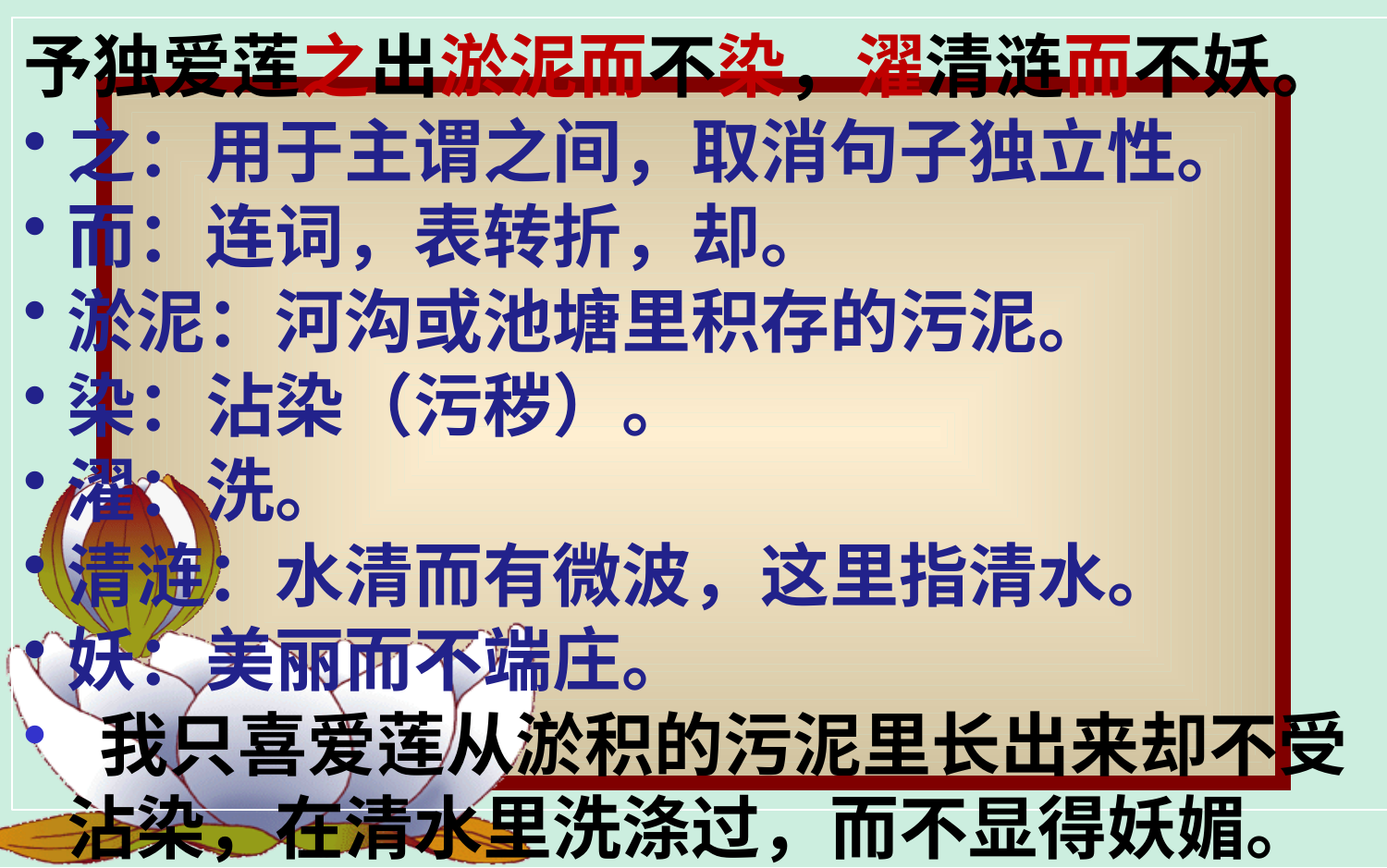

予独爱莲之出淤泥而不染，濯清涟而不妖。
之：用于主谓之间，取消句子独立性。
而：连词，表转折，却。
淤泥：河沟或池塘里积存的污泥。
染：沾染（污秽）。
濯：洗。
清涟：水清而有微波，这里指清水。
妖：美丽而不端庄。
 我只喜爱莲从淤积的污泥里长出来却不受沾染，在清水里洗涤过，而不显得妖媚。